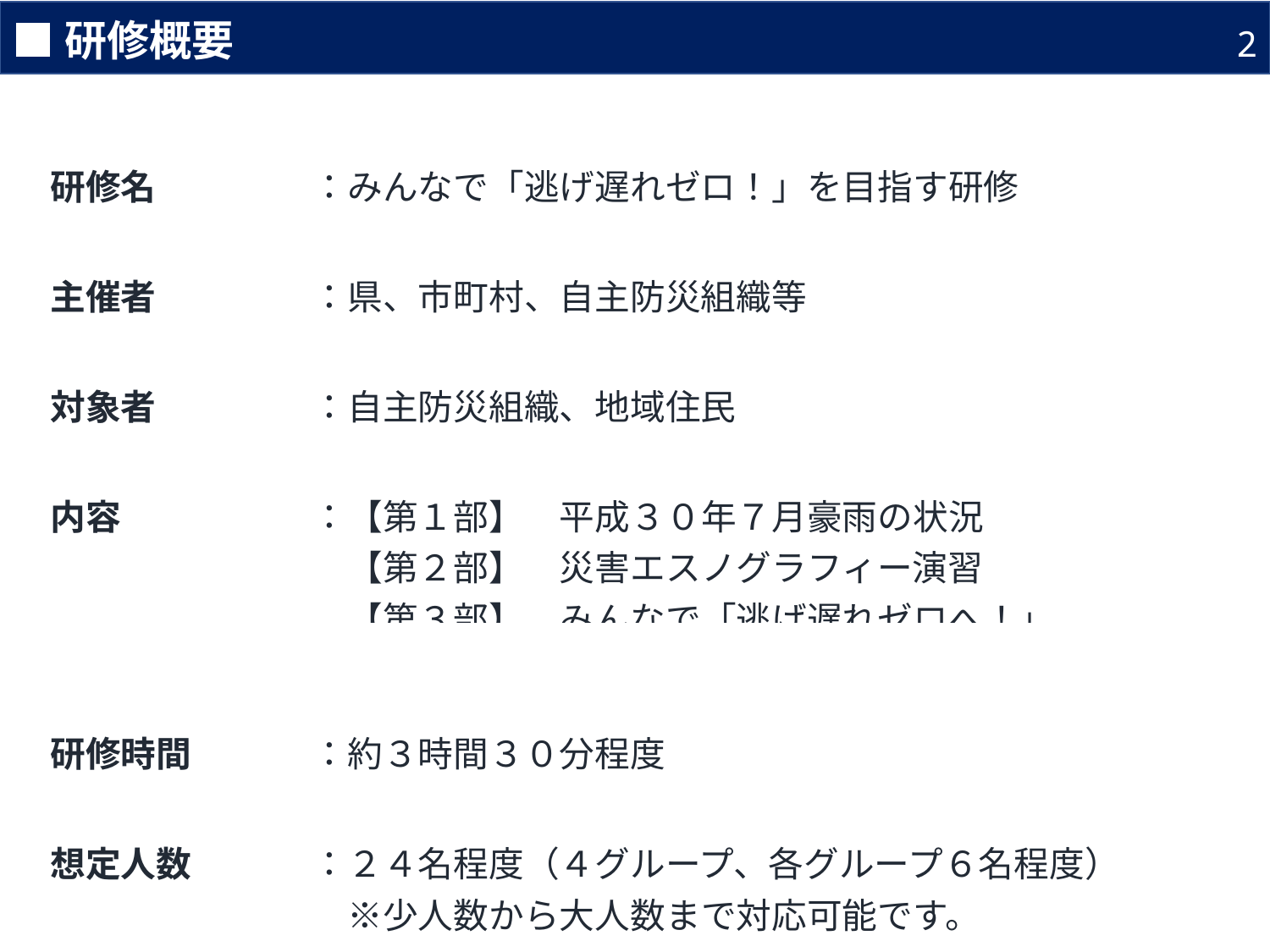

■研修概要
2
| 研修名 | ：みんなで「逃げ遅れゼロ！」を目指す研修 |
| --- | --- |
|  |  |
| 主催者 | ：県、市町村、自主防災組織等 |
|  |  |
| 対象者 | ：自主防災組織、地域住民 |
|  |  |
| 内容 | ：【第１部】　平成３０年７月豪雨の状況 ：【第２部】　災害エスノグラフィー演習 ：【第３部】　みんなで「逃げ遅れゼロへ！」 |
|  |  |
| 研修時間 | ：約３時間３０分程度 |
|  |  |
| 想定人数 | ：２４名程度（４グループ、各グループ６名程度） 　※少人数から大人数まで対応可能です。 |